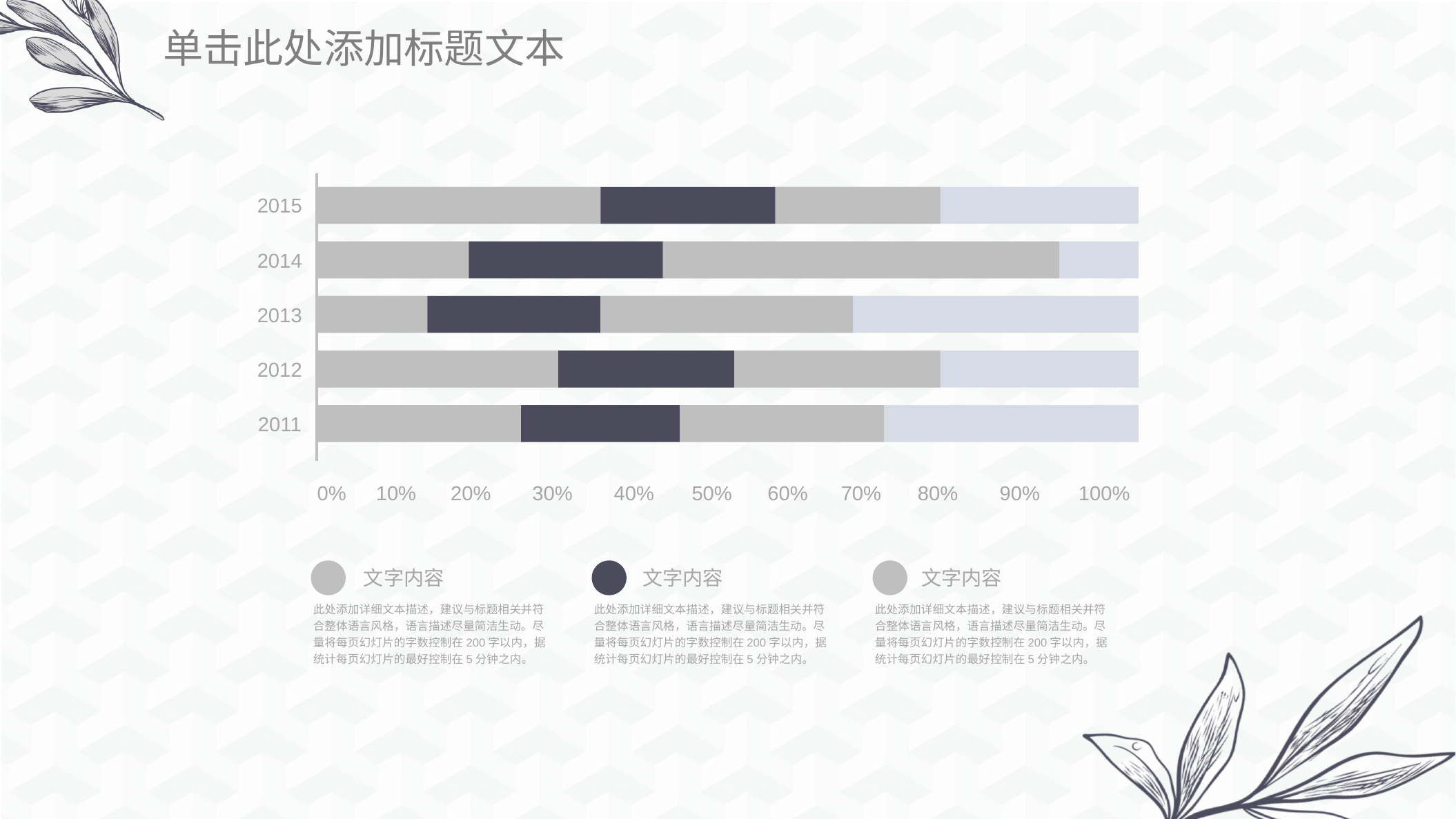

单击此处添加标题文本
2015

2014

2013

2012

2011

0%
10%
20%
30%
40%
50%
60%
70%
80%
90%
100%
文字内容
文字内容
文字内容

此处添加详细文本描述，建议与标题相关并符合整体语言风格，语言描述尽量简洁生动。尽量将每页幻灯片的字数控制在200字以内，据统计每页幻灯片的最好控制在5分钟之内。
此处添加详细文本描述，建议与标题相关并符合整体语言风格，语言描述尽量简洁生动。尽量将每页幻灯片的字数控制在200字以内，据统计每页幻灯片的最好控制在5分钟之内。
此处添加详细文本描述，建议与标题相关并符合整体语言风格，语言描述尽量简洁生动。尽量将每页幻灯片的字数控制在200字以内，据统计每页幻灯片的最好控制在5分钟之内。